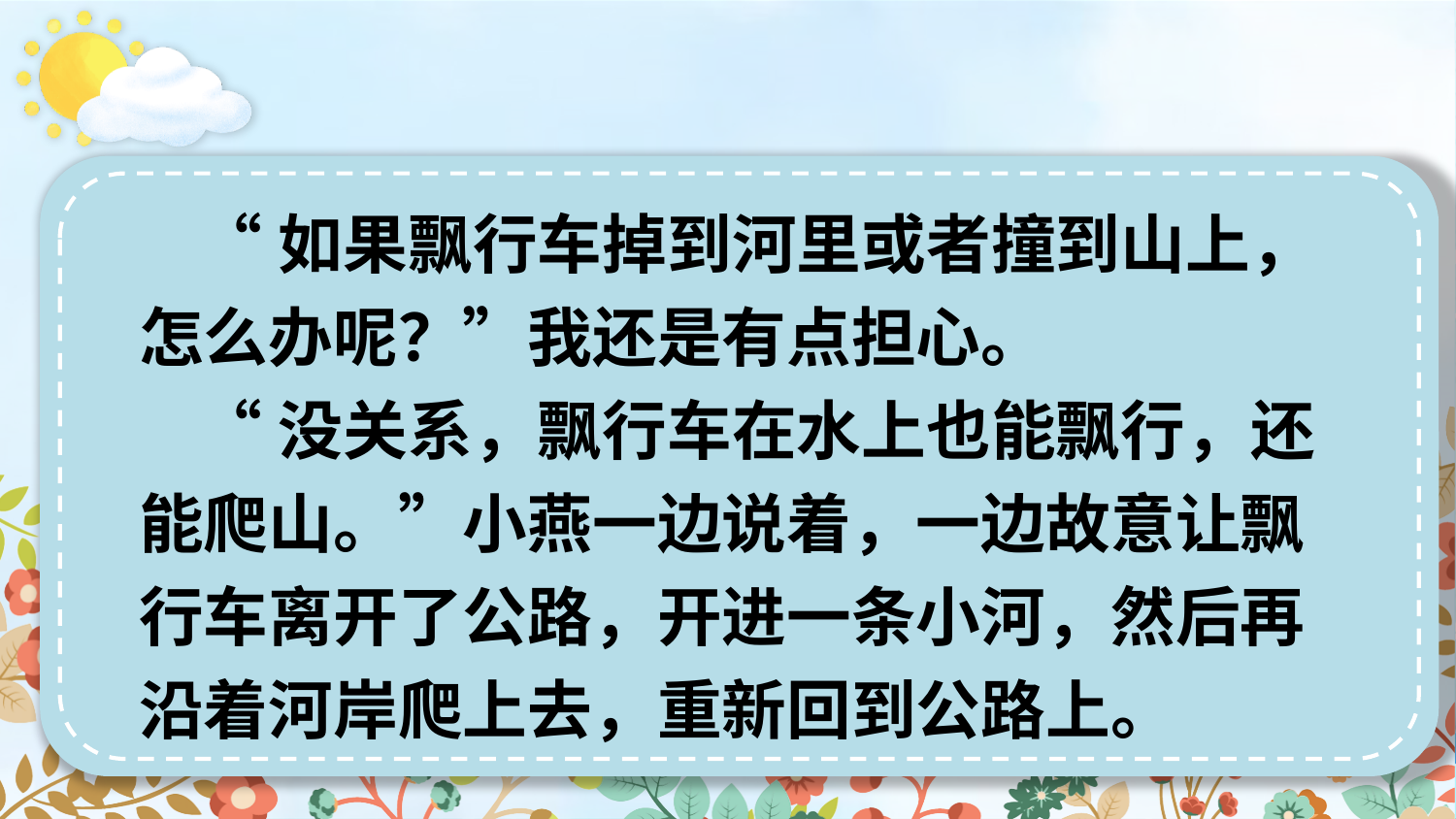

“如果飘行车掉到河里或者撞到山上，怎么办呢？”我还是有点担心。
    “没关系，飘行车在水上也能飘行，还能爬山。”小燕一边说着，一边故意让飘行车离开了公路，开进一条小河，然后再沿着河岸爬上去，重新回到公路上。